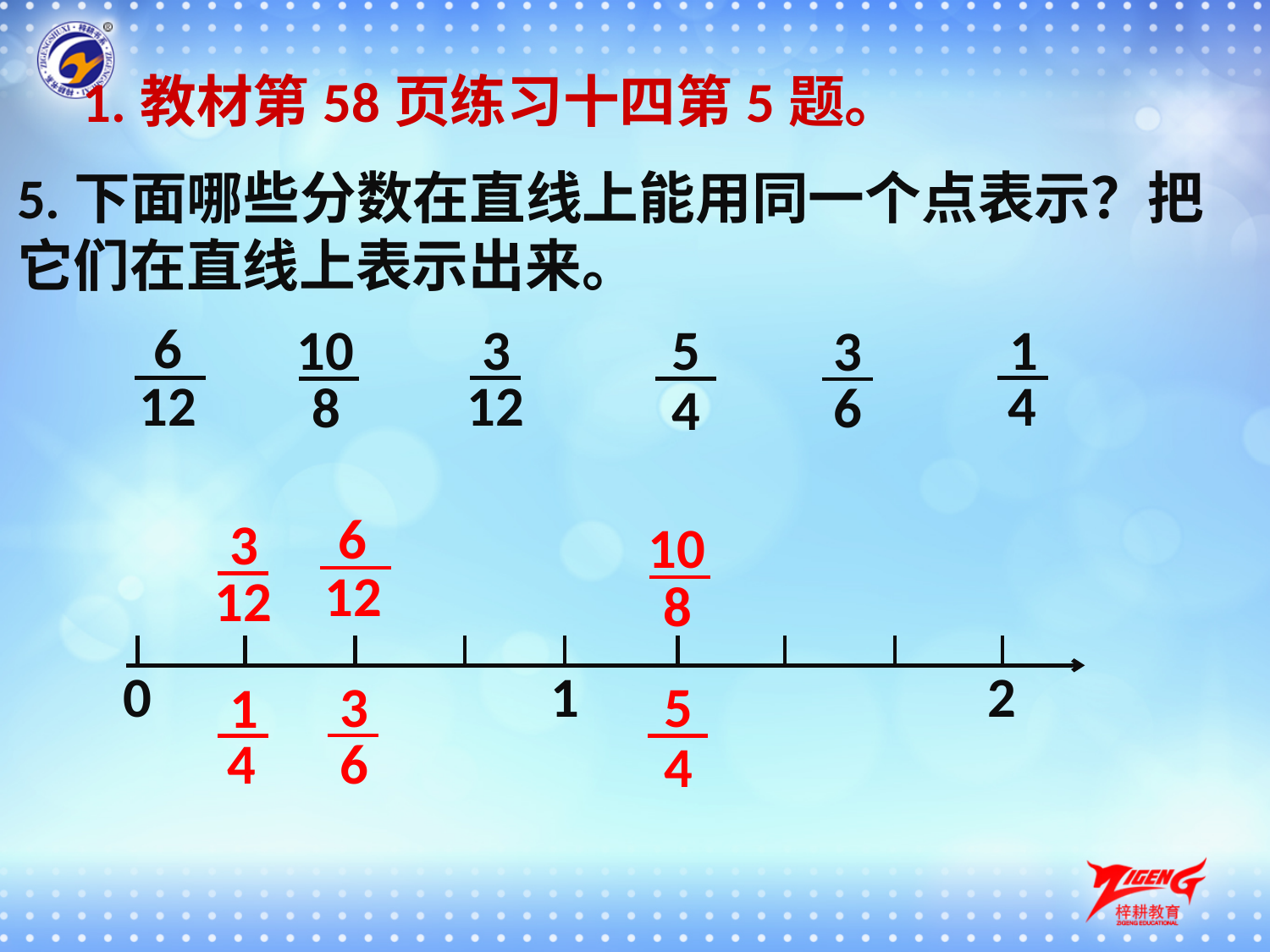

1.教材第58页练习十四第5题。
5.下面哪些分数在直线上能用同一个点表示？把它们在直线上表示出来。
6
10
3
5
1
3
12
12
4
8
6
4
6
3
10
12
12
8
1
0
2
5
3
1
6
4
4